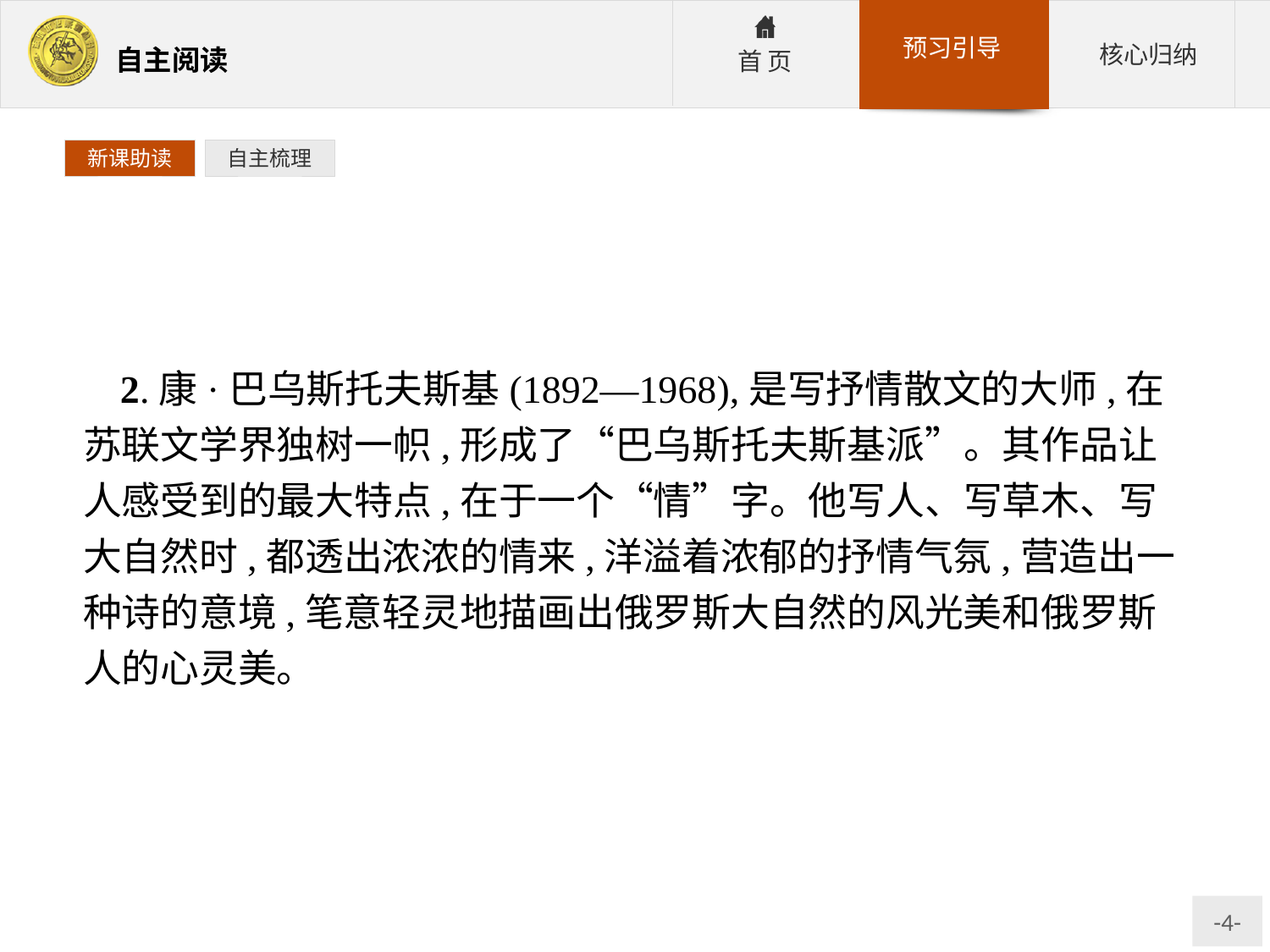

新课助读
自主梳理
2.康·巴乌斯托夫斯基(1892—1968),是写抒情散文的大师,在苏联文学界独树一帜,形成了“巴乌斯托夫斯基派”。其作品让人感受到的最大特点,在于一个“情”字。他写人、写草木、写大自然时,都透出浓浓的情来,洋溢着浓郁的抒情气氛,营造出一种诗的意境,笔意轻灵地描画出俄罗斯大自然的风光美和俄罗斯人的心灵美。